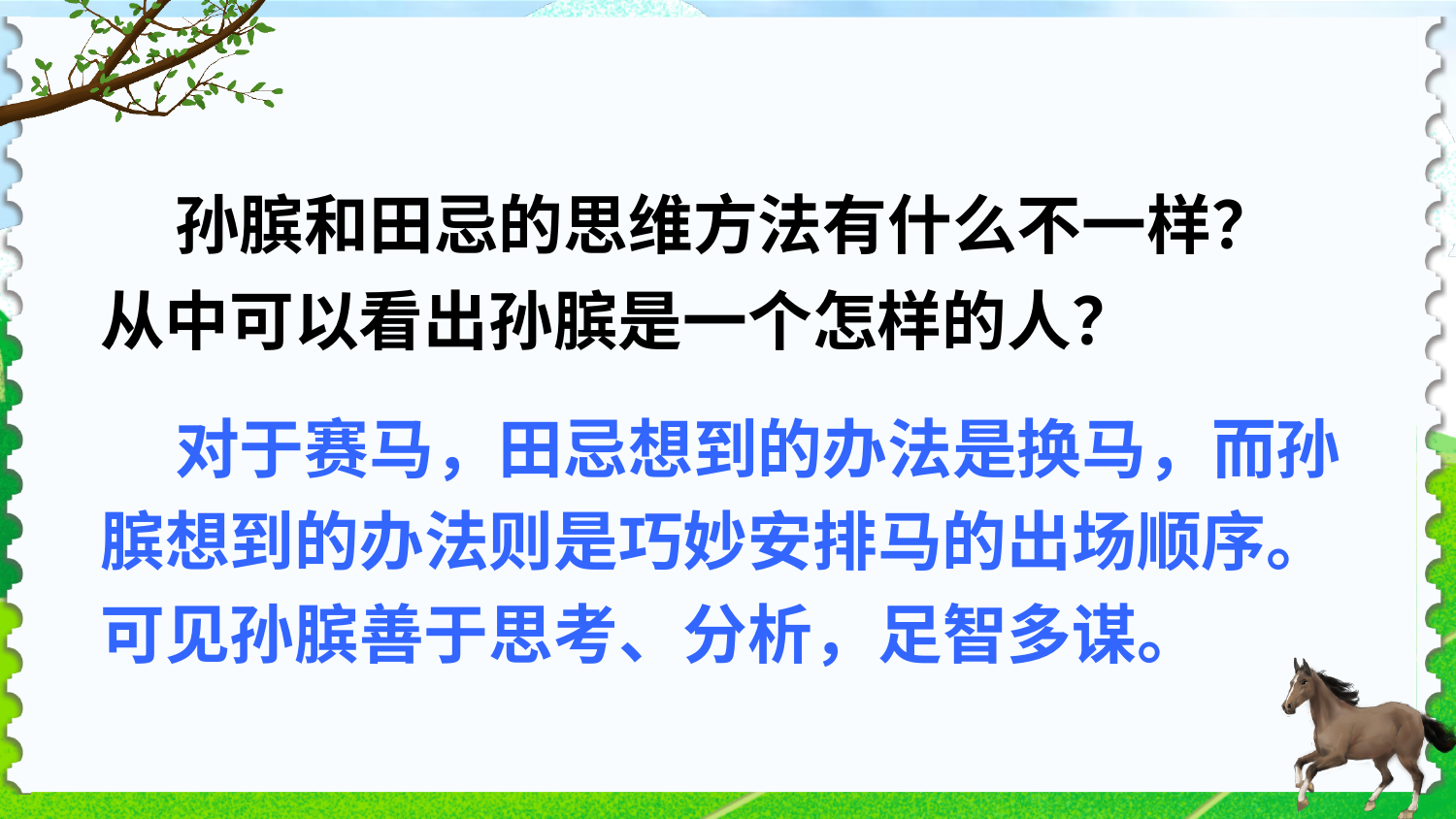

孙膑和田忌的思维方法有什么不一样？从中可以看出孙膑是一个怎样的人？
    对于赛马，田忌想到的办法是换马，而孙膑想到的办法则是巧妙安排马的出场顺序。可见孙膑善于思考、分析，足智多谋。